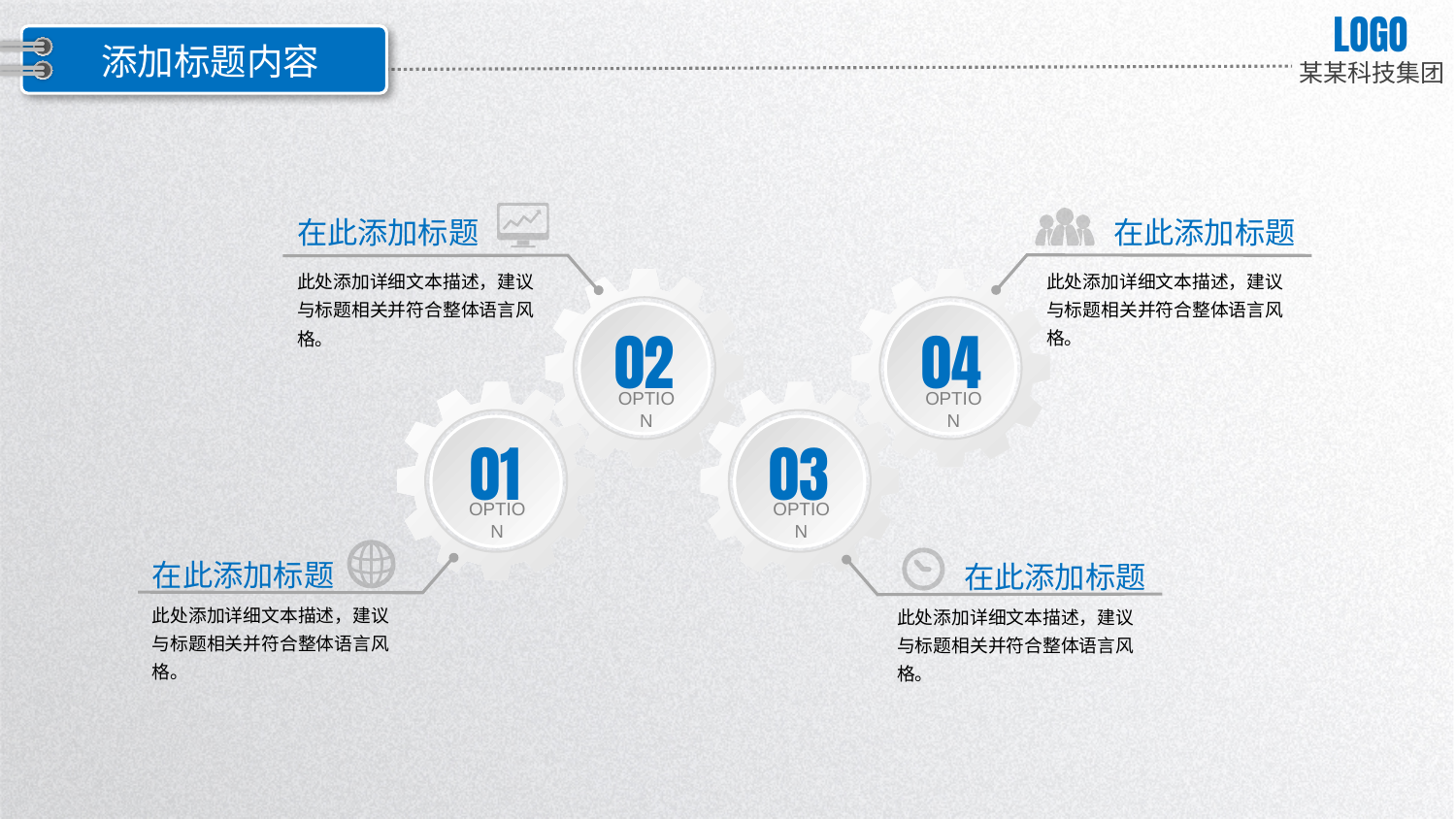

LOGO
某某科技集团

添加标题内容

在此添加标题

此处添加详细文本描述，建议与标题相关并符合整体语言风格。
在此添加标题

此处添加详细文本描述，建议与标题相关并符合整体语言风格。

02
OPTION

04
OPTION

01
OPTION

03
OPTION

此处添加详细文本描述，建议与标题相关并符合整体语言风格。
在此添加标题

此处添加详细文本描述，建议与标题相关并符合整体语言风格。
在此添加标题